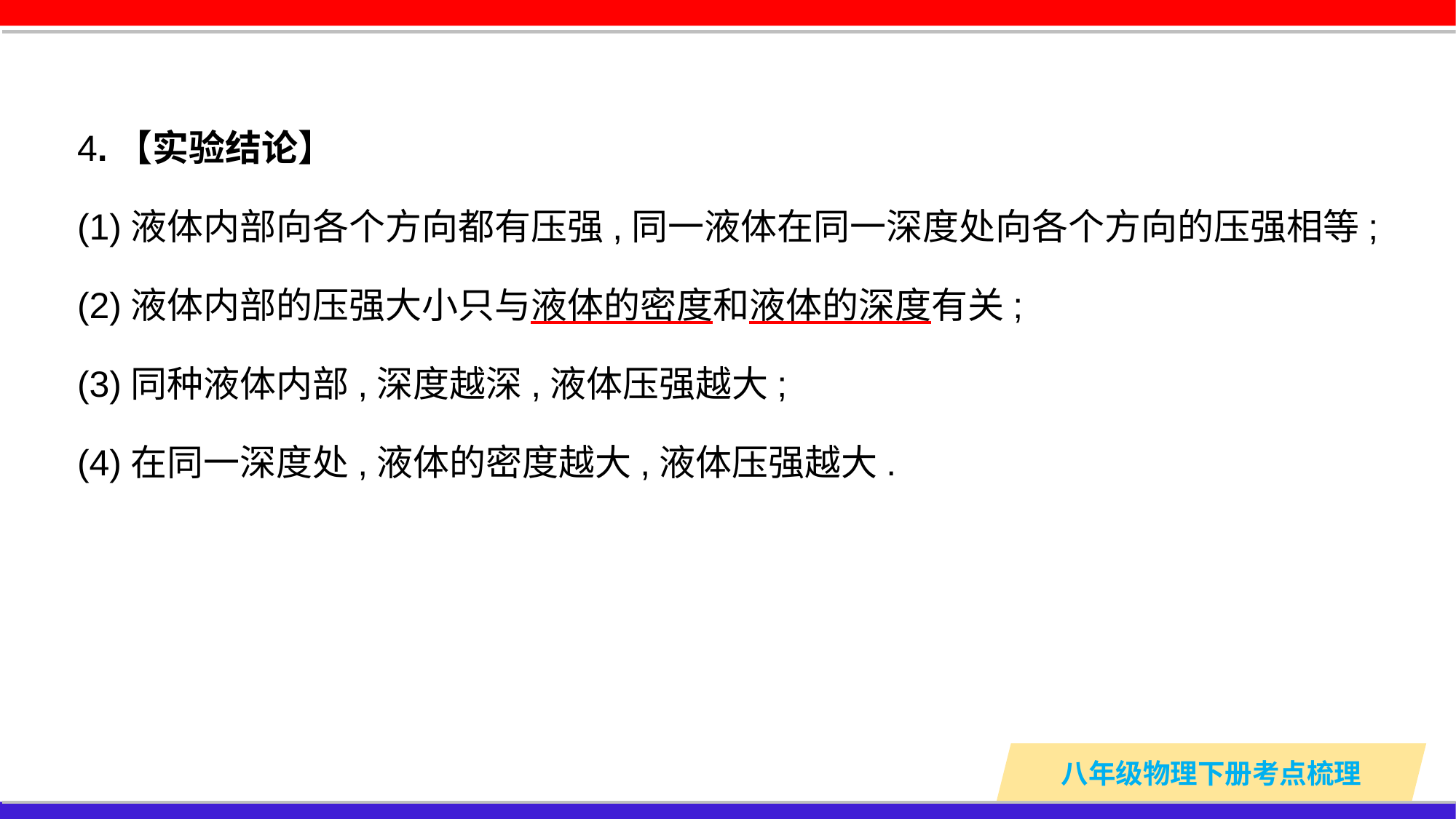

4.【实验结论】
(1)液体内部向各个方向都有压强,同一液体在同一深度处向各个方向的压强相等;
(2)液体内部的压强大小只与液体的密度和液体的深度有关;
(3)同种液体内部,深度越深,液体压强越大;
(4)在同一深度处,液体的密度越大,液体压强越大.